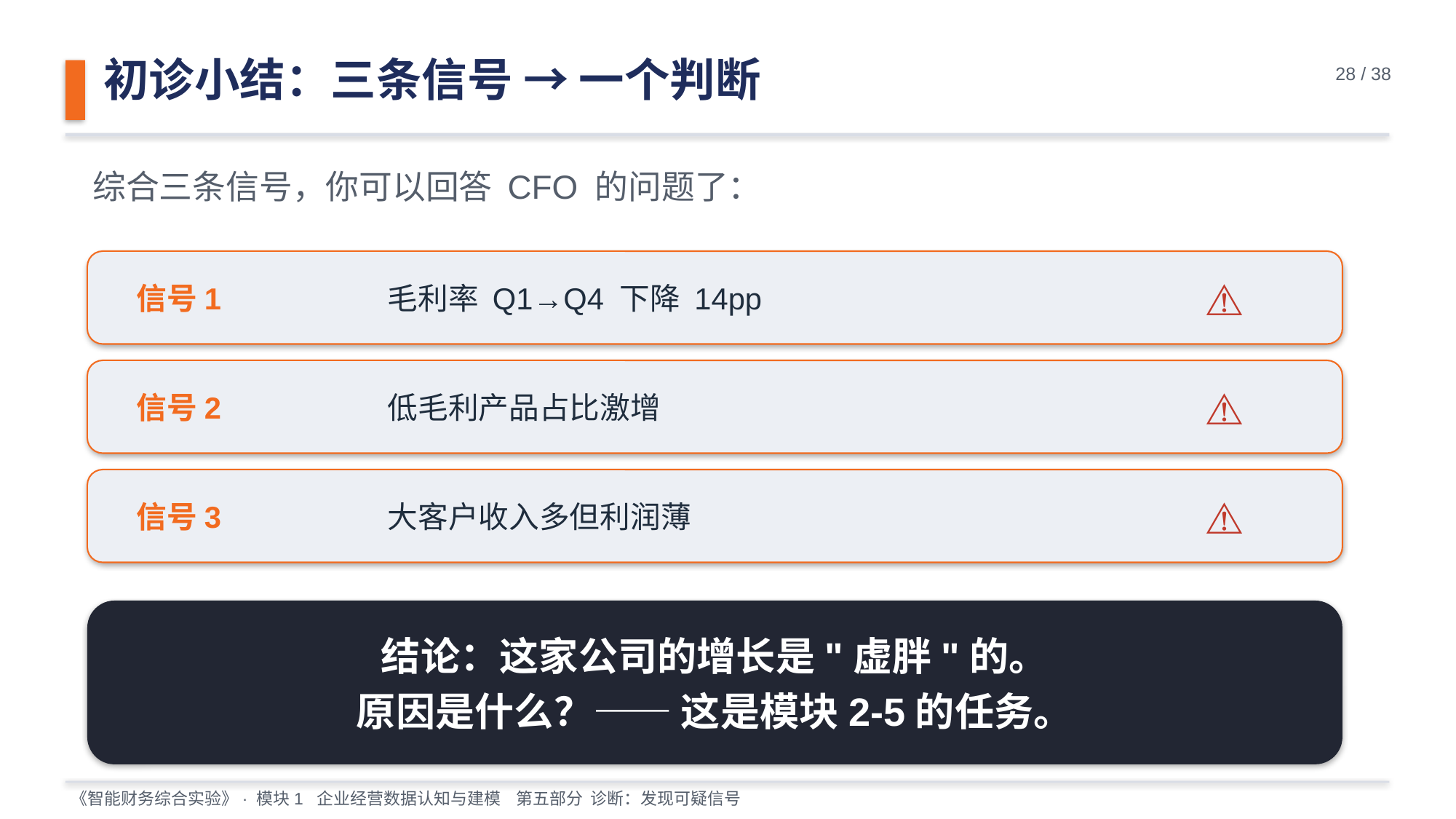

初诊小结：三条信号 → 一个判断

28 / 38

综合三条信号，你可以回答 CFO 的问题了：

信号1
毛利率 Q1→Q4 下降 14pp
⚠️

信号2
低毛利产品占比激增
⚠️

信号3
大客户收入多但利润薄
⚠️

结论：这家公司的增长是"虚胖"的。
原因是什么？—— 这是模块2-5的任务。

《智能财务综合实验》· 模块1  企业经营数据认知与建模    第五部分  诊断：发现可疑信号